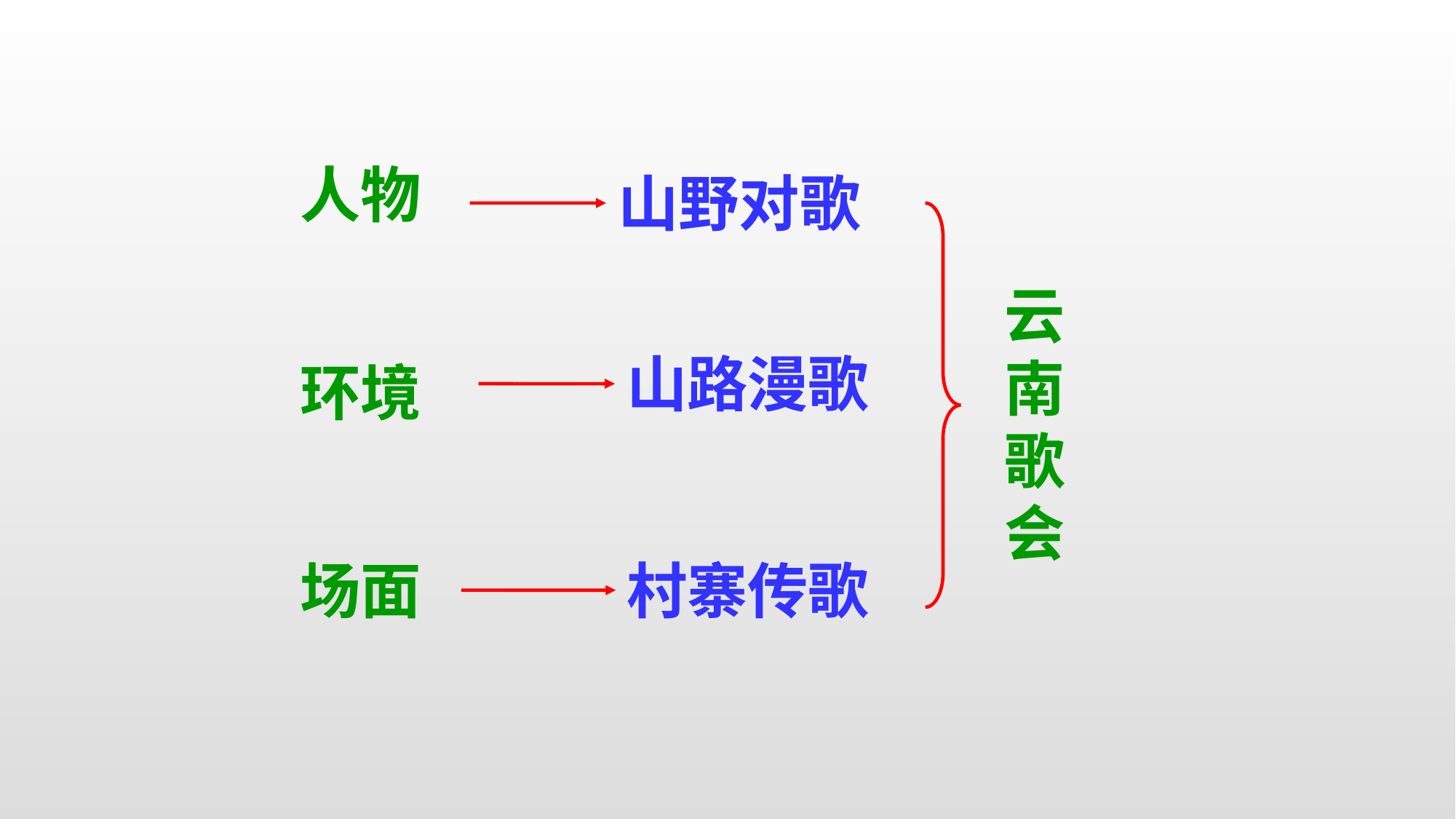

人物
山野对歌

云南歌会
山路漫歌
环境

场面
村寨传歌